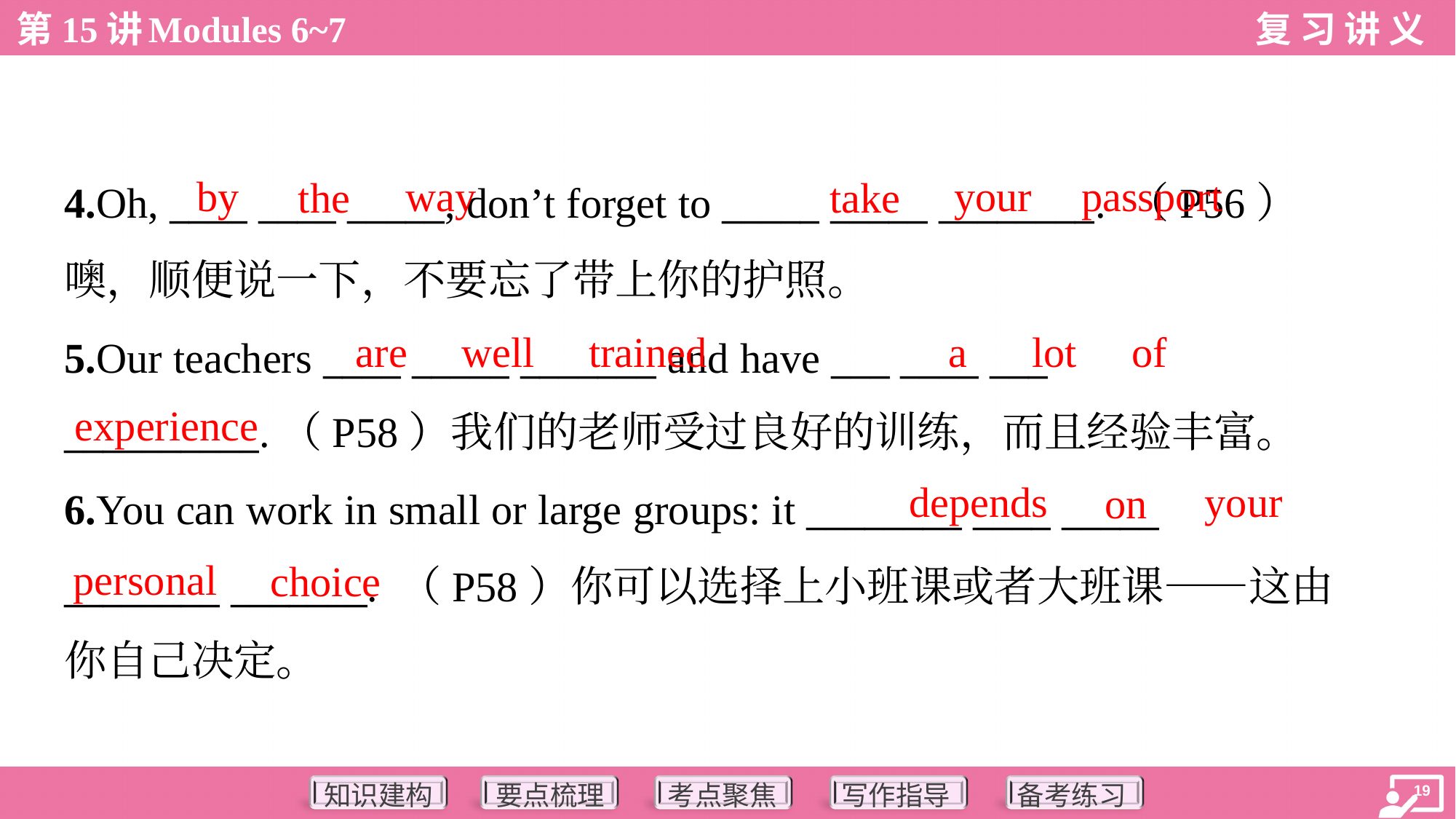

by
way
your
passport
the
take
4.Oh, ____ ____ _____, don’t forget to _____ _____ ________. （P56）
噢，顺便说一下，不要忘了带上你的护照。
5.Our teachers ____ _____ _______ and have ___ ____ ___
__________.（P58）我们的老师受过良好的训练，而且经验丰富。
are
well
trained
a
lot
of
experience
depends
your
on
6.You can work in small or large groups: it ________ ____ _____
________ _______. （P58）你可以选择上小班课或者大班课——这由
你自己决定。
personal
choice